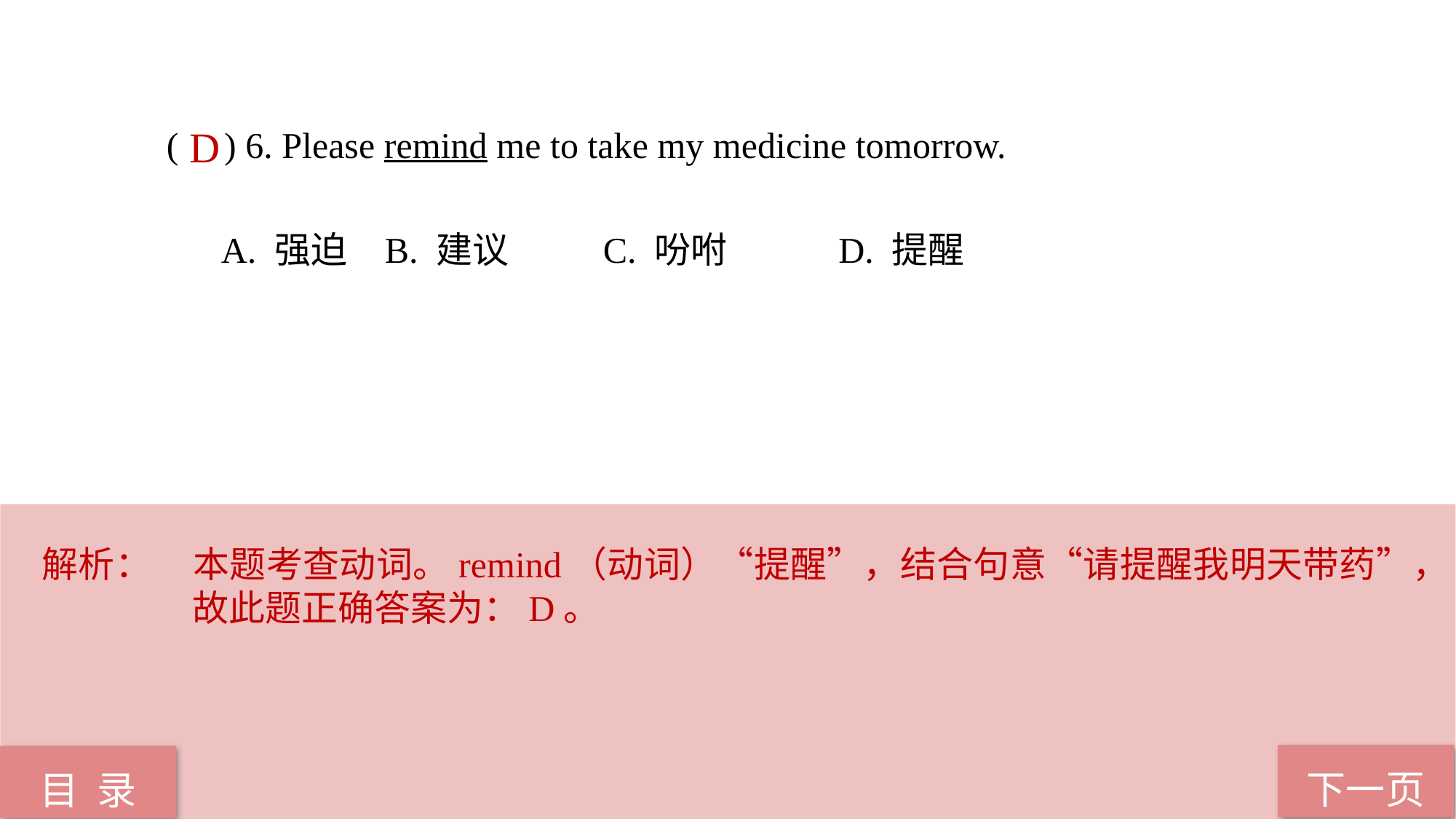

(     ) 6. Please remind me to take my medicine tomorrow.

A. 强迫 	B. 建议 	C. 吩咐	 D. 提醒
D
解析：	本题考查动词。remind（动词）“提醒”，结合句意“请提醒我明天带药”，故此题正确答案为：D。